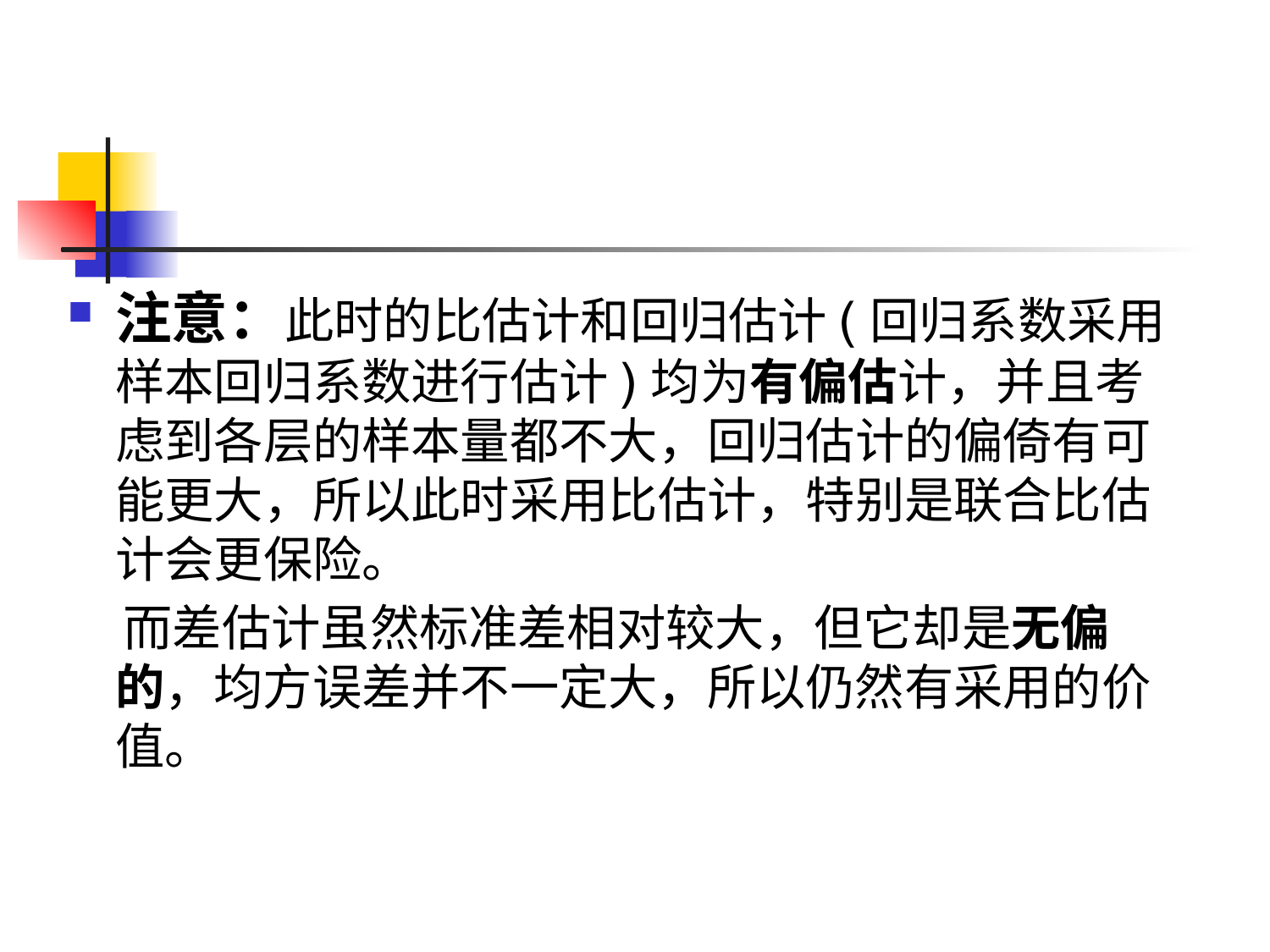

注意：此时的比估计和回归估计(回归系数采用样本回归系数进行估计)均为有偏估计，并且考虑到各层的样本量都不大，回归估计的偏倚有可能更大，所以此时采用比估计，特别是联合比估计会更保险。
    而差估计虽然标准差相对较大，但它却是无偏的，均方误差并不一定大，所以仍然有采用的价值。